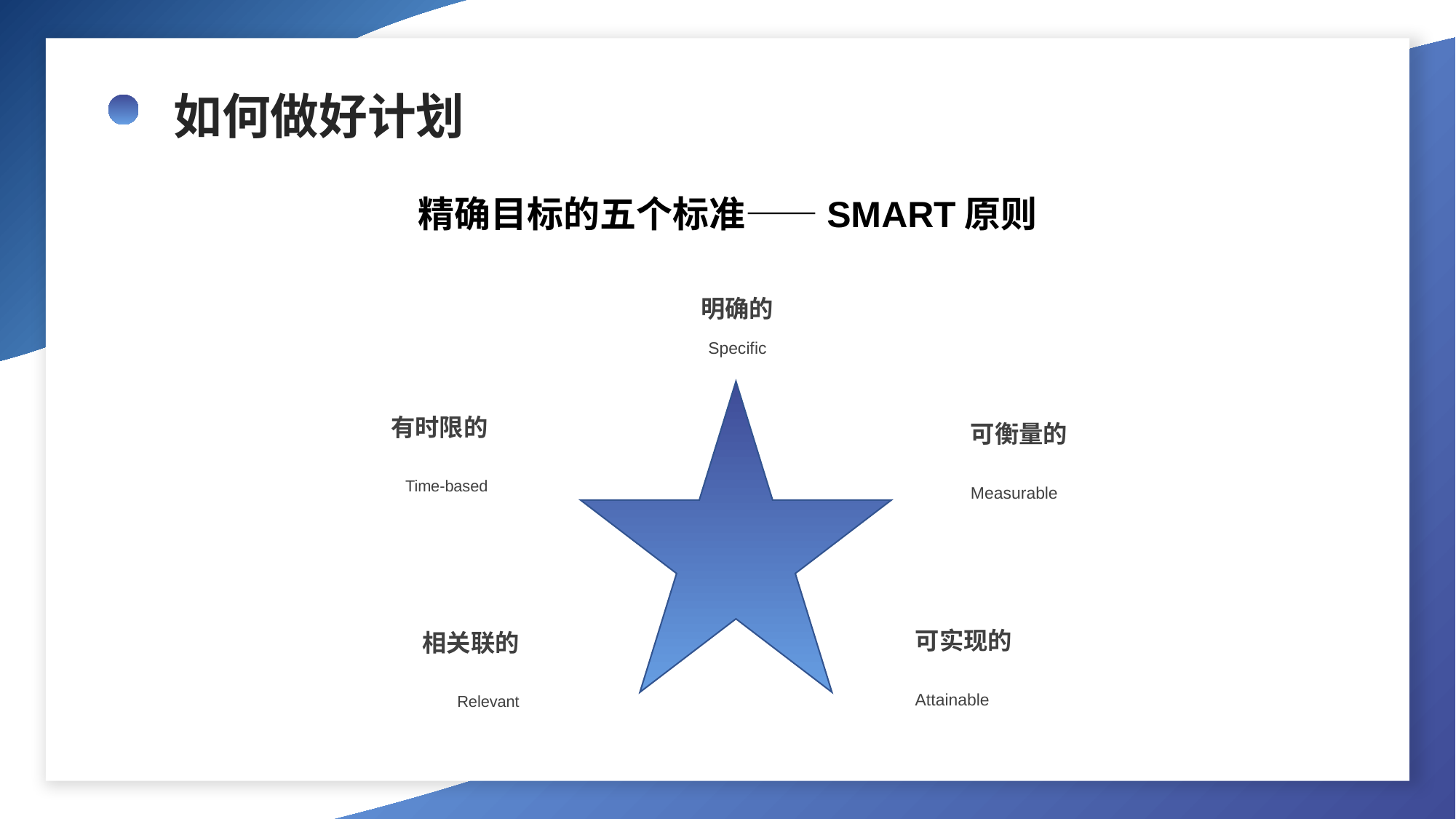

如何做好计划

精确目标的五个标准——SMART原则
明确的
Specific

有时限的
Time-based
可衡量的
Measurable
可实现的
Attainable
相关联的
Relevant